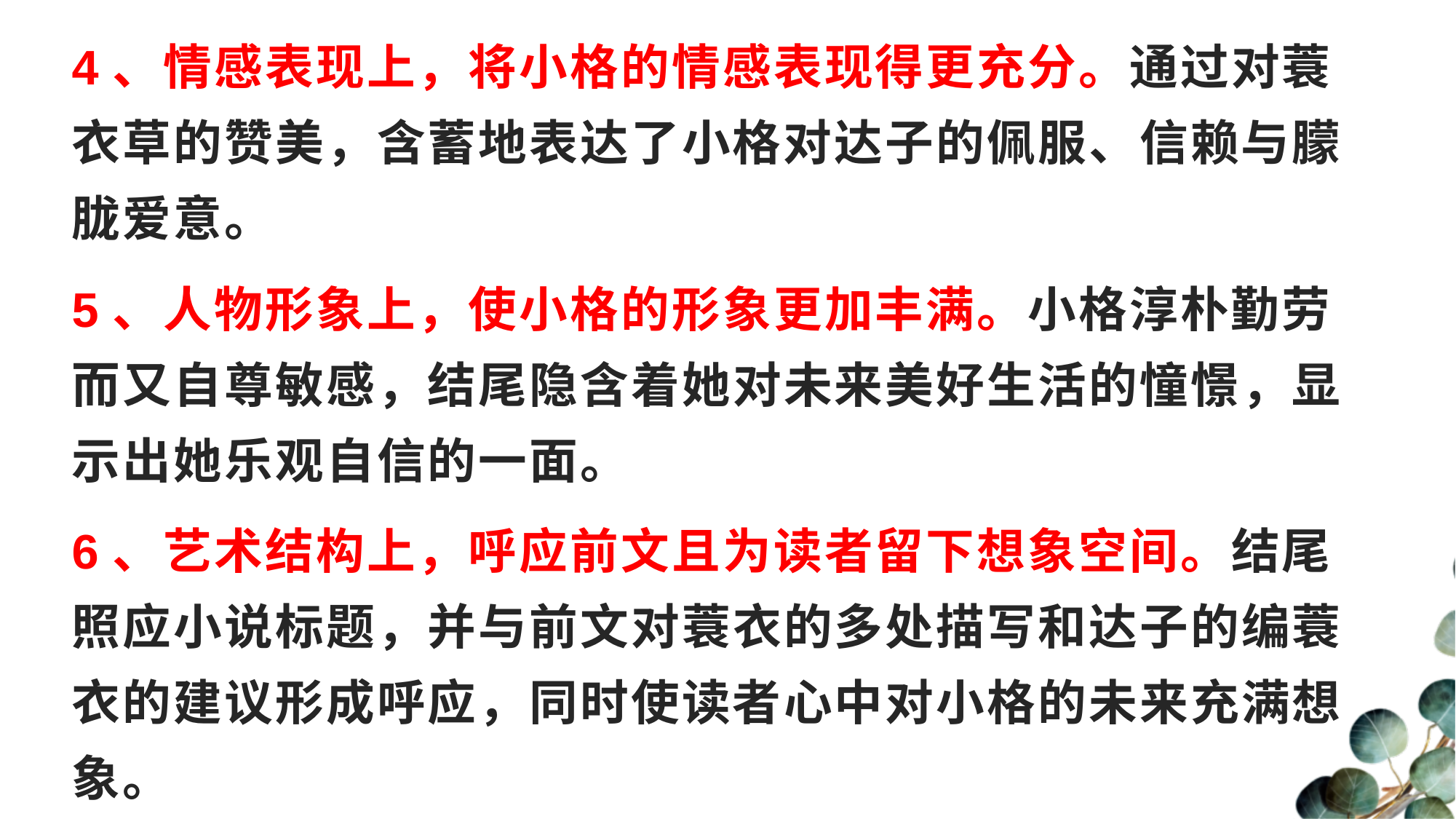

4、情感表现上，将小格的情感表现得更充分。通过对蓑衣草的赞美，含蓄地表达了小格对达子的佩服、信赖与朦胧爱意。
5、人物形象上，使小格的形象更加丰满。小格淳朴勤劳而又自尊敏感，结尾隐含着她对未来美好生活的憧憬，显示出她乐观自信的一面。
6、艺术结构上，呼应前文且为读者留下想象空间。结尾照应小说标题，并与前文对蓑衣的多处描写和达子的编蓑衣的建议形成呼应，同时使读者心中对小格的未来充满想象。